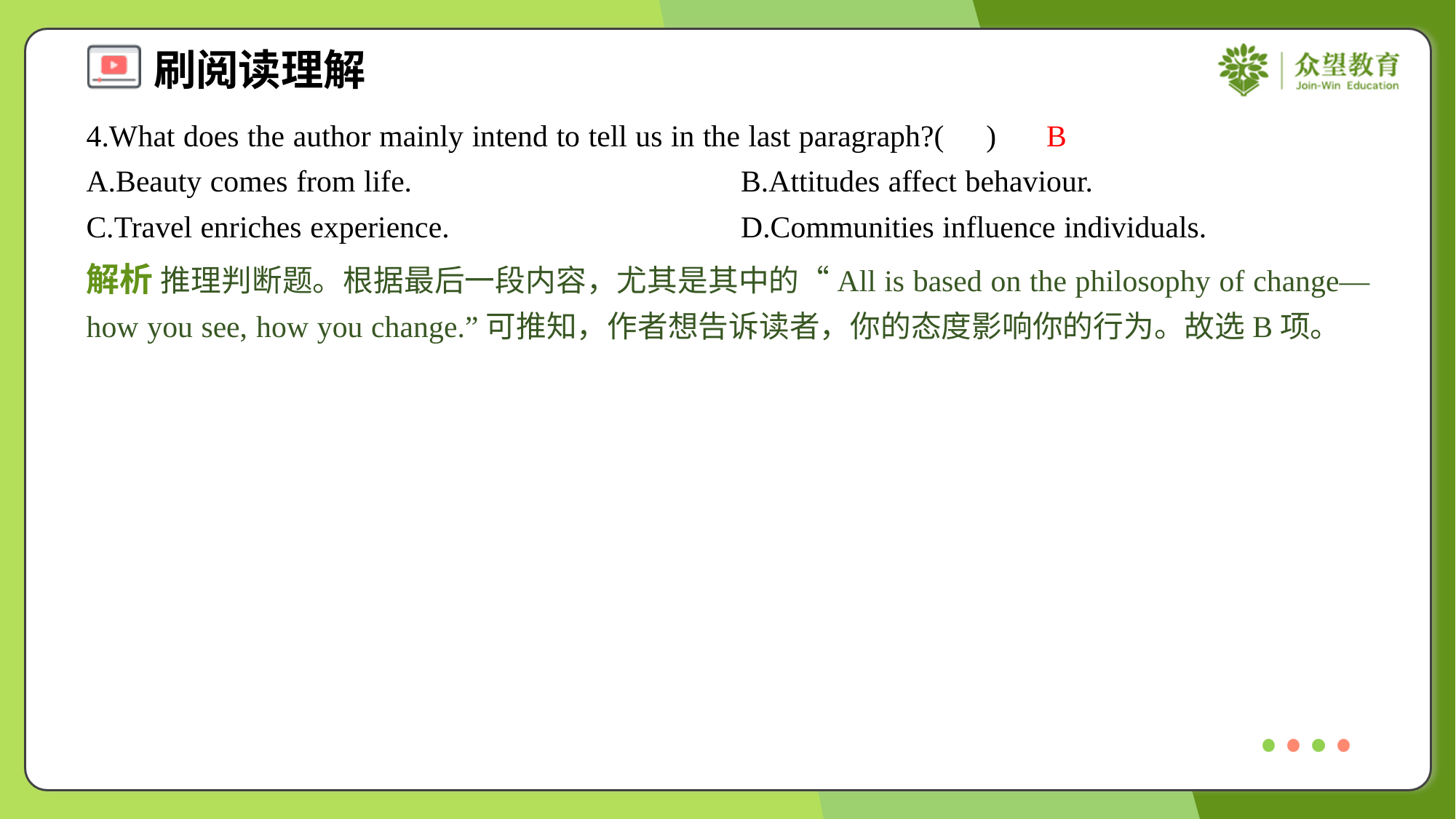

4.What does the author mainly intend to tell us in the last paragraph?(     )
B
A.Beauty comes from life.	B.Attitudes affect behaviour.
C.Travel enriches experience.	D.Communities influence individuals.
解析 推理判断题。根据最后一段内容，尤其是其中的“All is based on the philosophy of change—how you see, how you change.”可推知，作者想告诉读者，你的态度影响你的行为。故选B项。